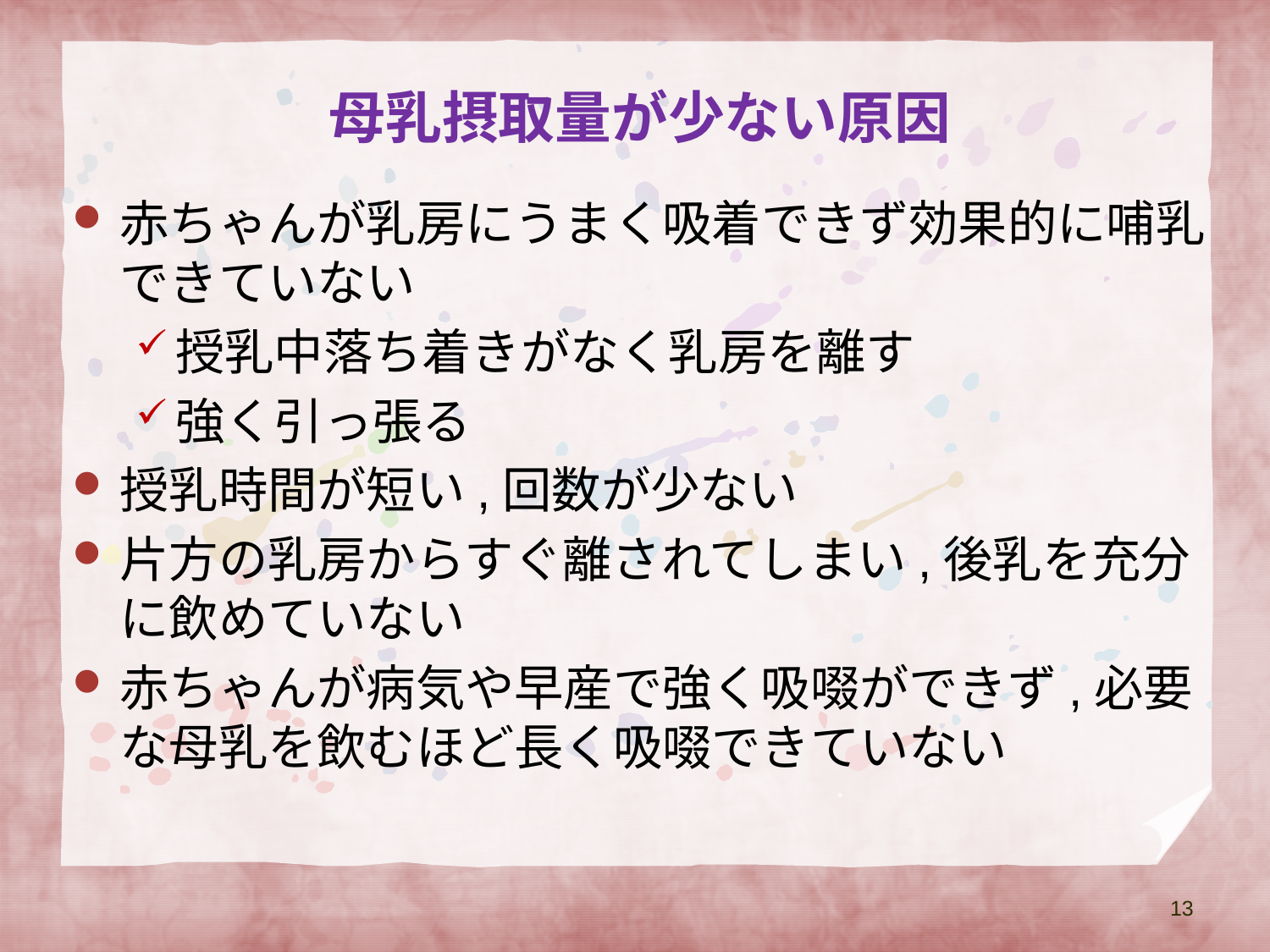

# 母乳摂取量が少ない原因
赤ちゃんが乳房にうまく吸着できず効果的に哺乳できていない
授乳中落ち着きがなく乳房を離す
強く引っ張る
授乳時間が短い,回数が少ない
片方の乳房からすぐ離されてしまい,後乳を充分に飲めていない
赤ちゃんが病気や早産で強く吸啜ができず,必要な母乳を飲むほど長く吸啜できていない
13